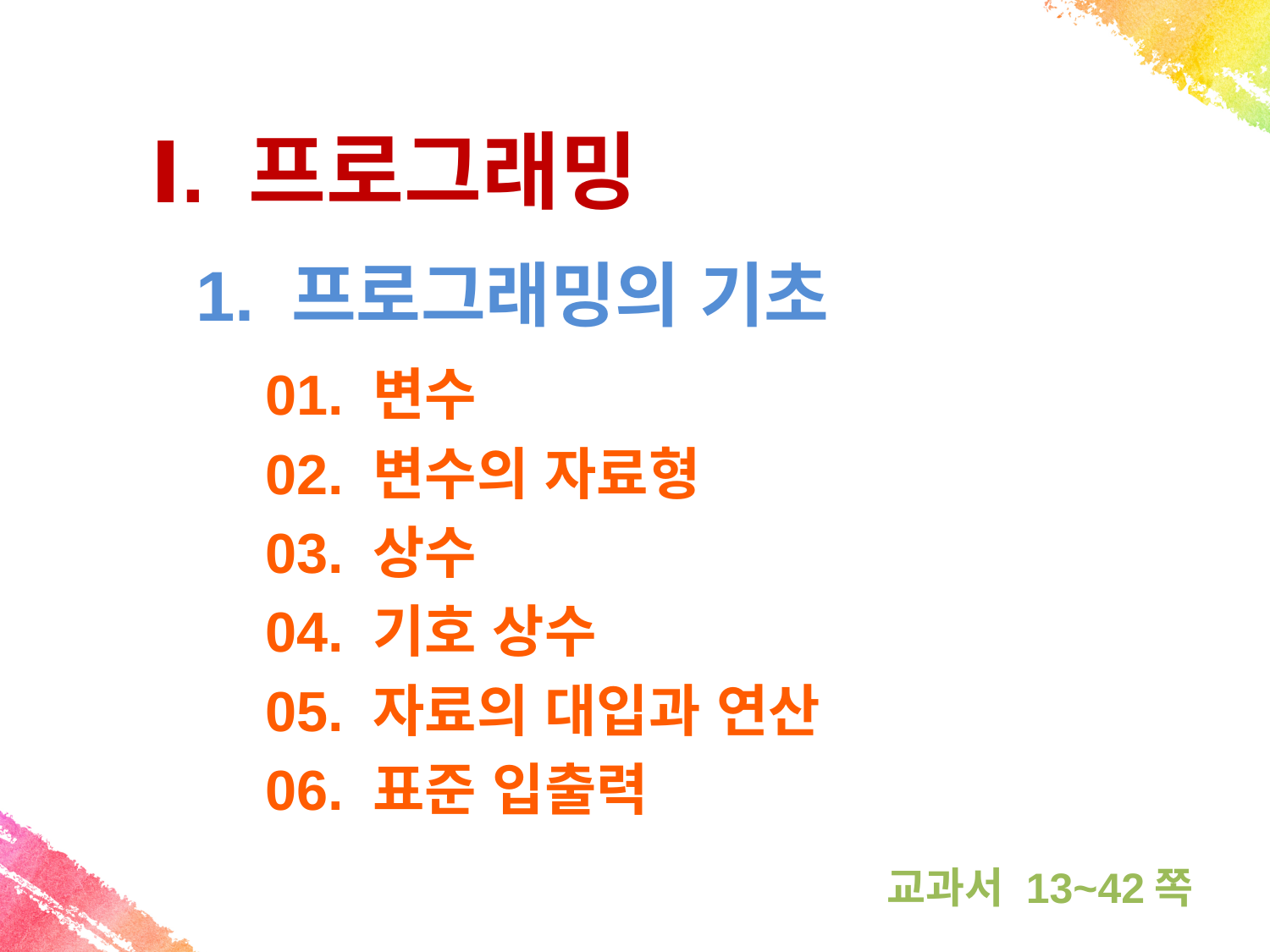

Ⅰ. 프로그래밍
1. 프로그래밍의 기초
01. 변수
02. 변수의 자료형
03. 상수
04. 기호 상수
05. 자료의 대입과 연산
06. 표준 입출력
교과서 13~42쪽